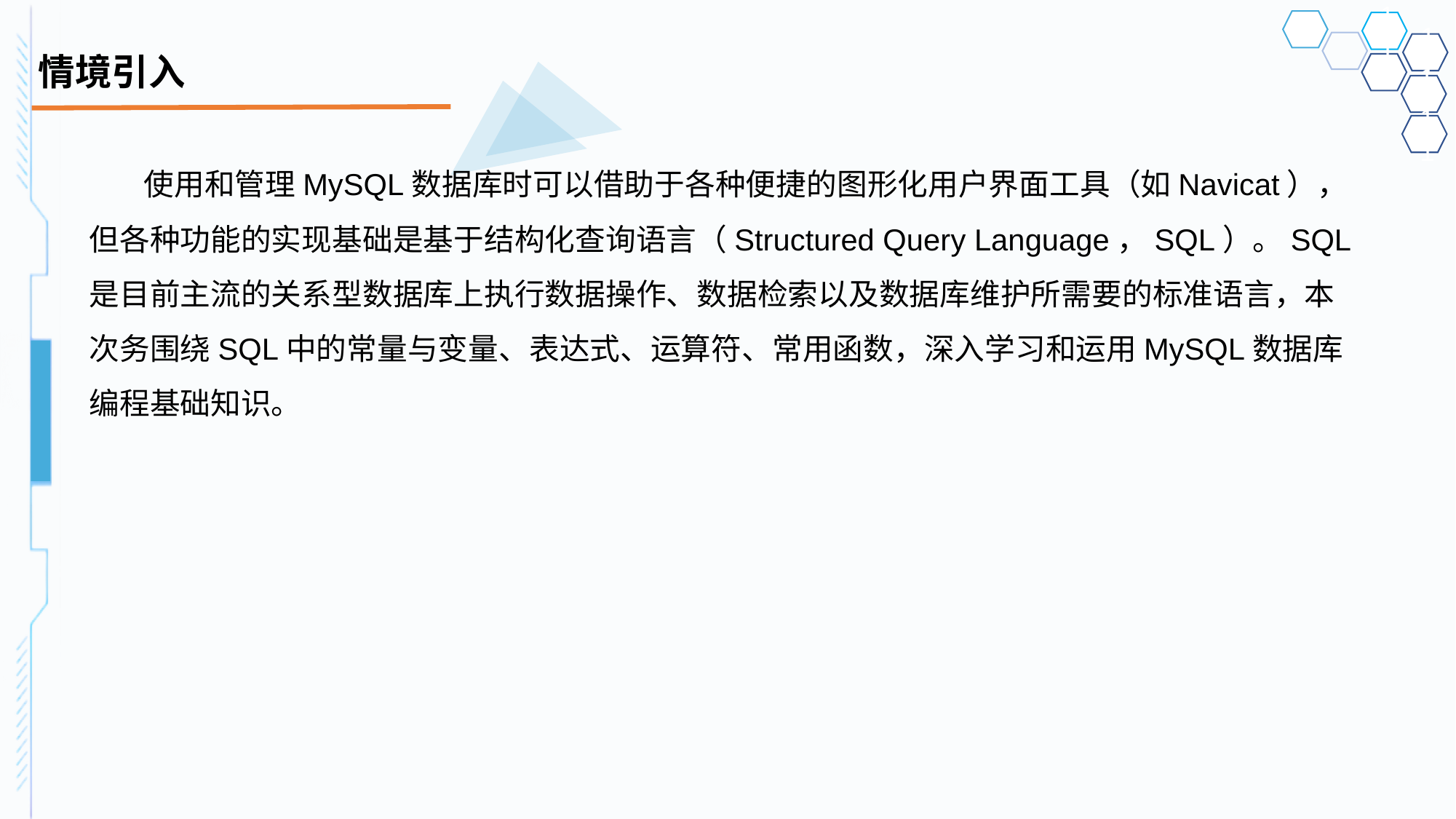

# 情境引入

使用和管理MySQL数据库时可以借助于各种便捷的图形化用户界面工具（如Navicat），但各种功能的实现基础是基于结构化查询语言（Structured Query Language，SQL）。SQL是目前主流的关系型数据库上执行数据操作、数据检索以及数据库维护所需要的标准语言，本次务围绕SQL中的常量与变量、表达式、运算符、常用函数，深入学习和运用MySQL数据库编程基础知识。